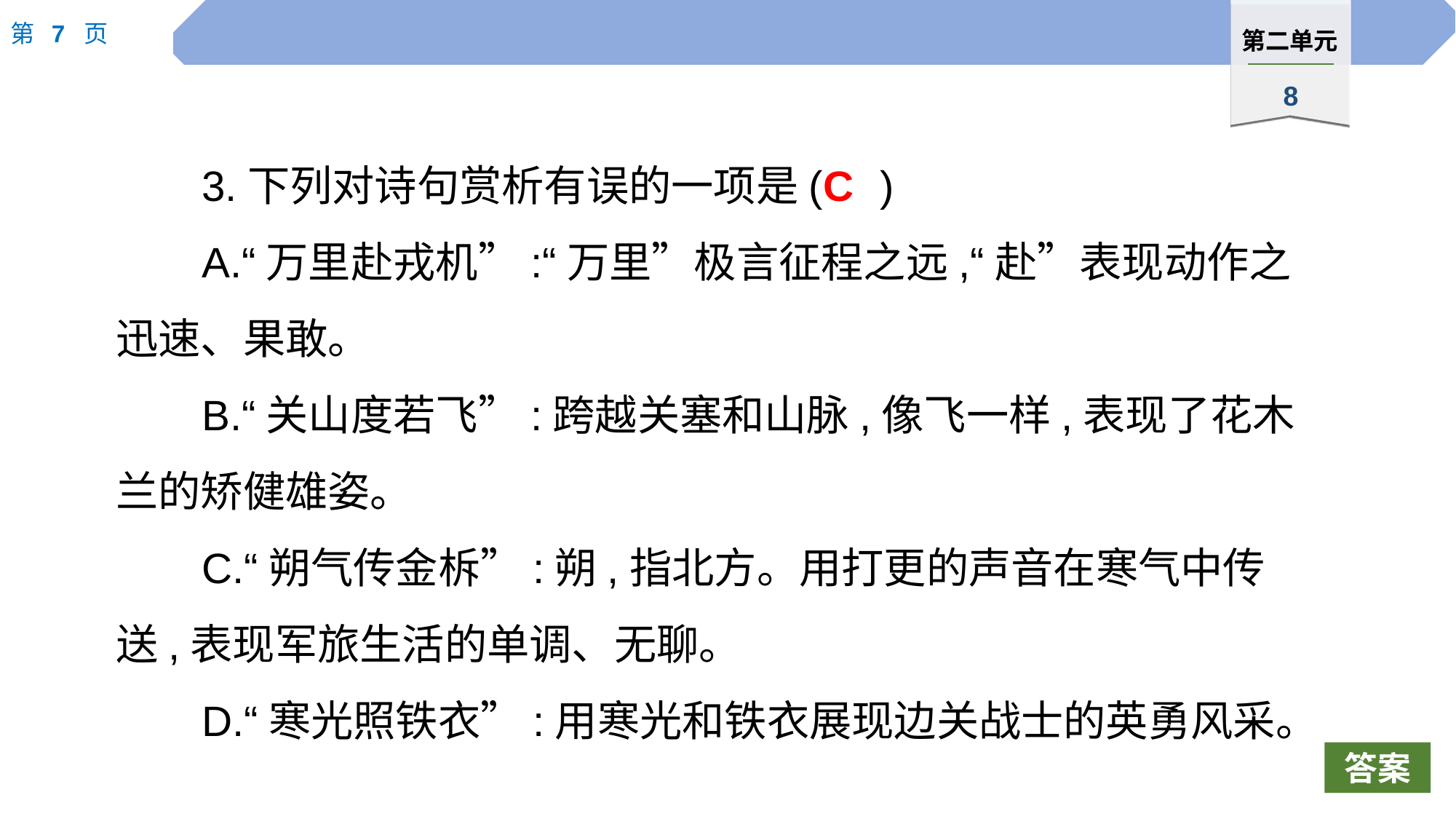

3.下列对诗句赏析有误的一项是(	)
A.“万里赴戎机”:“万里”极言征程之远,“赴”表现动作之迅速、果敢。
B.“关山度若飞”:跨越关塞和山脉,像飞一样,表现了花木兰的矫健雄姿。
C.“朔气传金柝”:朔,指北方。用打更的声音在寒气中传送,表现军旅生活的单调、无聊。
D.“寒光照铁衣”:用寒光和铁衣展现边关战士的英勇风采。
C
答案